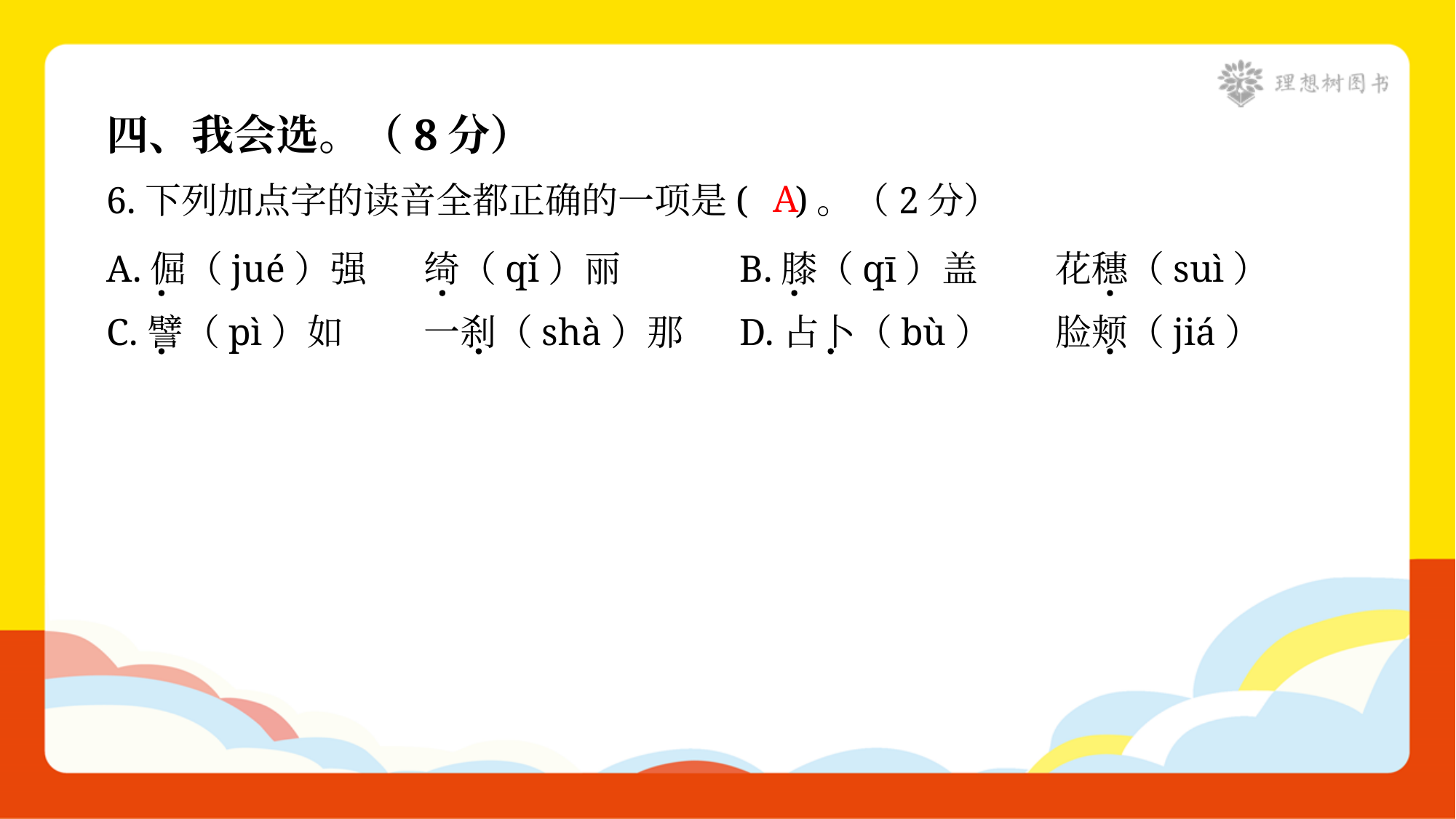

四、我会选。（8分）
A
6.下列加点字的读音全都正确的一项是(     )。（2分）
A.倔（jué）强	绮（qǐ）丽	B.膝（qī）盖	花穗（suì）
C.譬（pì）如	一刹（shà）那	D.占卜（bù）	脸颊（jiá）